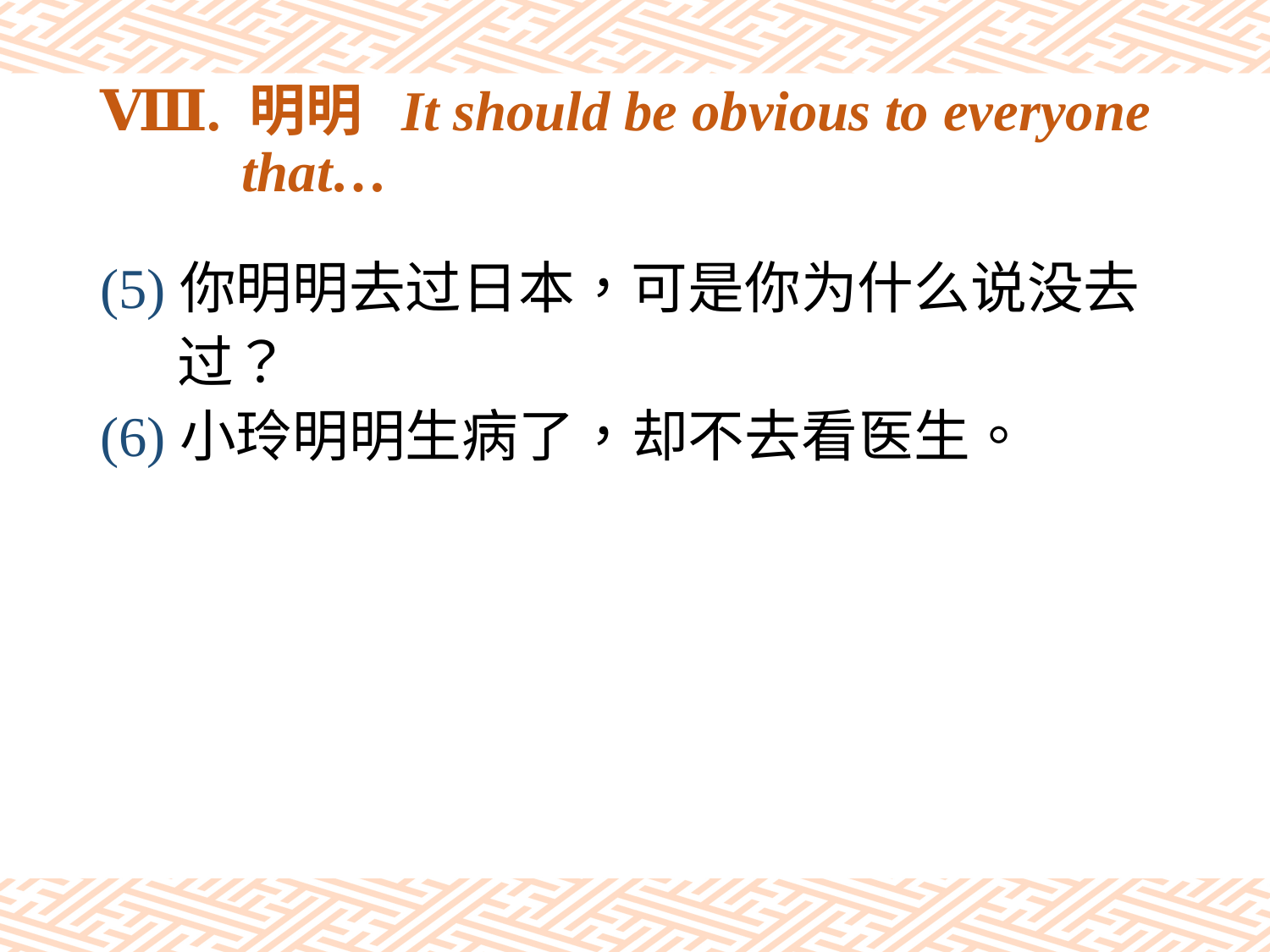

# Ⅷ. 明明  It should be obvious to everyone that…
(5)你明明去过日本，可是你为什么说没去
     过？
(6)小玲明明生病了，却不去看医生。